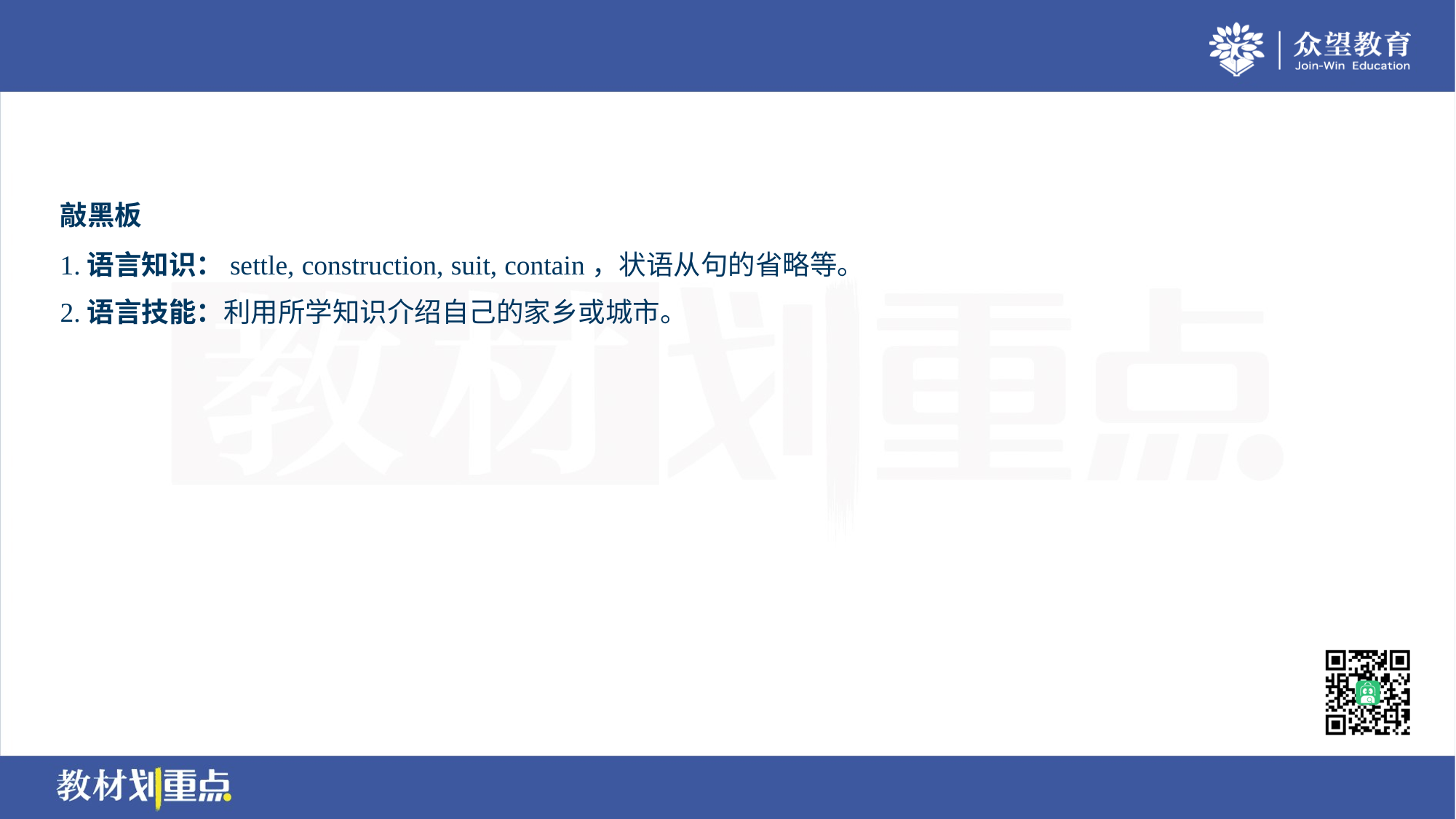

敲黑板
1.语言知识：settle, construction, suit, contain，状语从句的省略等。
2.语言技能：利用所学知识介绍自己的家乡或城市。